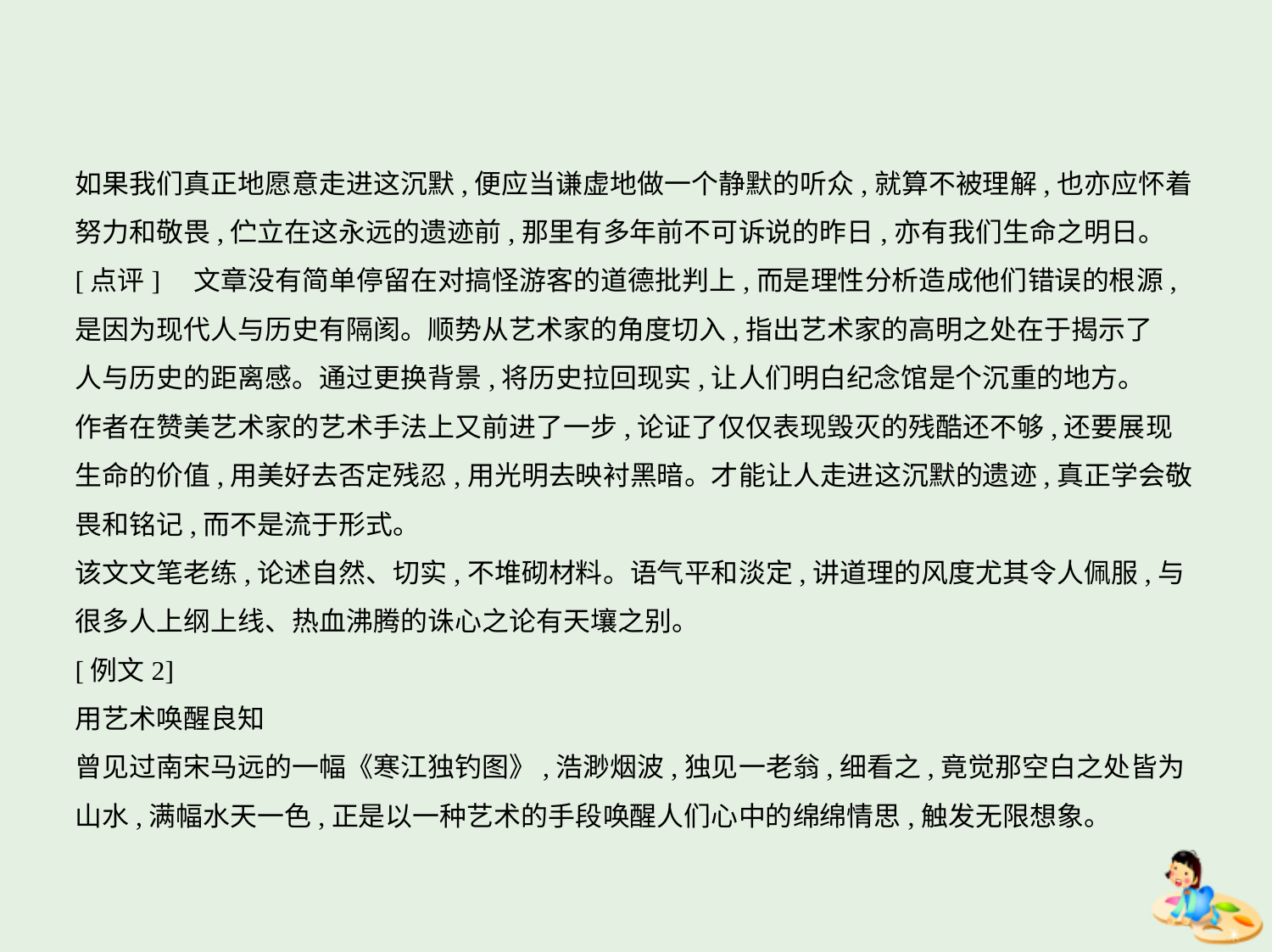

如果我们真正地愿意走进这沉默,便应当谦虚地做一个静默的听众,就算不被理解,也亦应怀着
努力和敬畏,伫立在这永远的遗迹前,那里有多年前不可诉说的昨日,亦有我们生命之明日。
[点评]　文章没有简单停留在对搞怪游客的道德批判上,而是理性分析造成他们错误的根源,
是因为现代人与历史有隔阂。顺势从艺术家的角度切入,指出艺术家的高明之处在于揭示了
人与历史的距离感。通过更换背景,将历史拉回现实,让人们明白纪念馆是个沉重的地方。
作者在赞美艺术家的艺术手法上又前进了一步,论证了仅仅表现毁灭的残酷还不够,还要展现
生命的价值,用美好去否定残忍,用光明去映衬黑暗。才能让人走进这沉默的遗迹,真正学会敬
畏和铭记,而不是流于形式。
该文文笔老练,论述自然、切实,不堆砌材料。语气平和淡定,讲道理的风度尤其令人佩服,与
很多人上纲上线、热血沸腾的诛心之论有天壤之别。
[例文2]
用艺术唤醒良知
曾见过南宋马远的一幅《寒江独钓图》,浩渺烟波,独见一老翁,细看之,竟觉那空白之处皆为
山水,满幅水天一色,正是以一种艺术的手段唤醒人们心中的绵绵情思,触发无限想象。